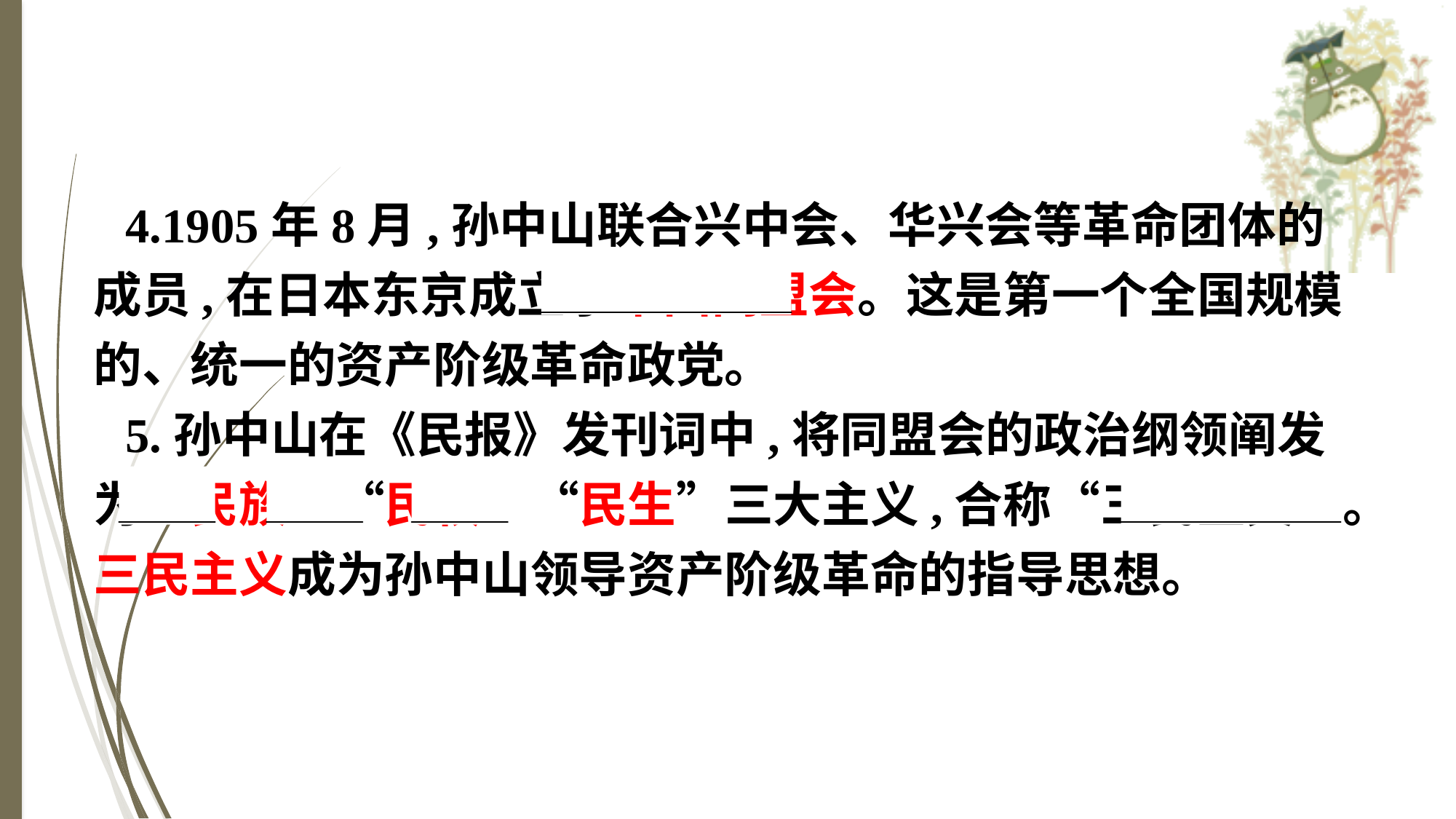

4.1905年8月,孙中山联合兴中会、华兴会等革命团体的成员,在日本东京成立了中国同盟会。这是第一个全国规模的、统一的资产阶级革命政党。
5.孙中山在《民报》发刊词中,将同盟会的政治纲领阐发为“民族”“民权”“民生”三大主义,合称“三民主义”。三民主义成为孙中山领导资产阶级革命的指导思想。